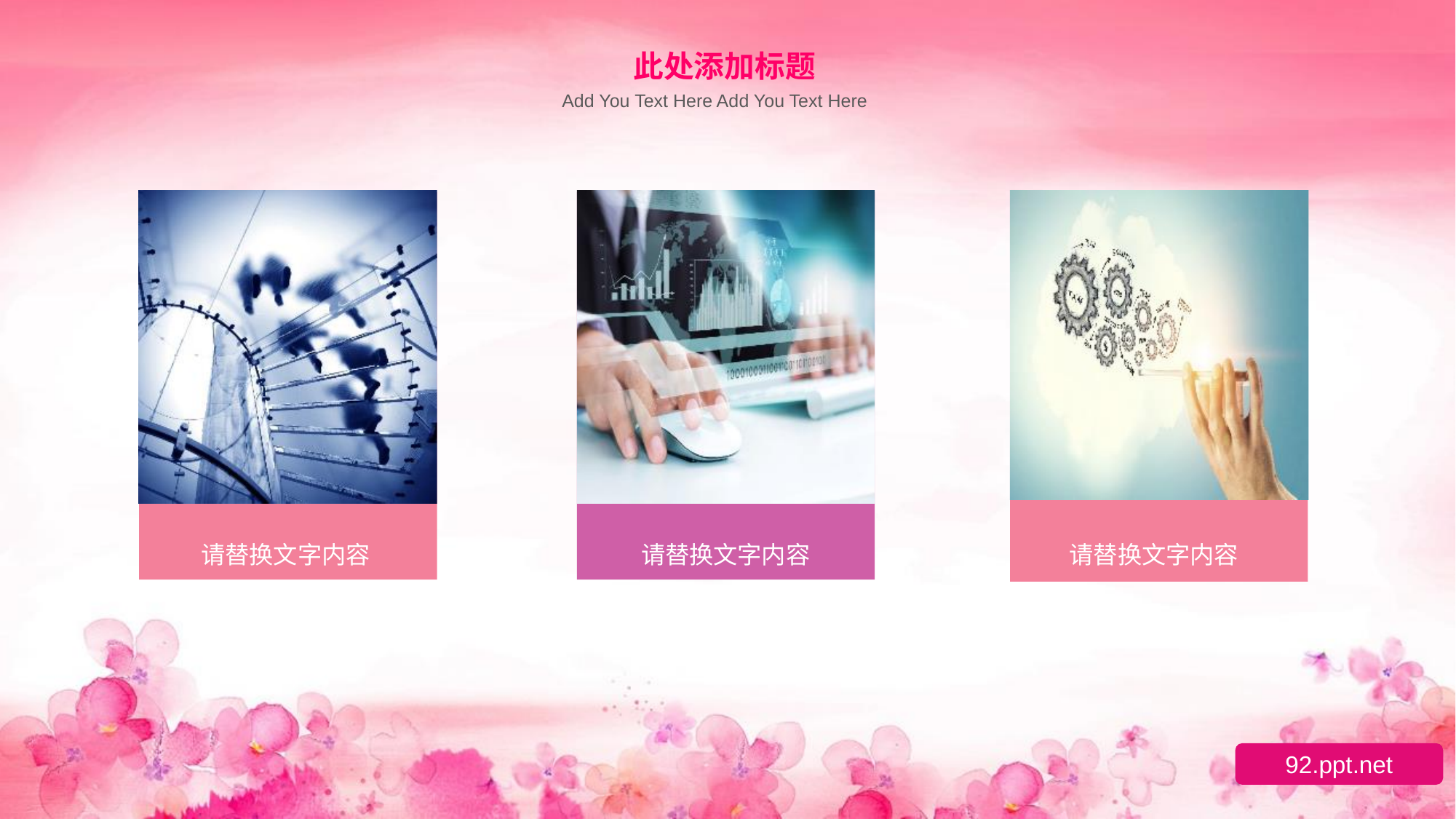

此处添加标题
Add You Text Here Add You Text Here

请替换文字内容

请替换文字内容

请替换文字内容
92.ppt.net